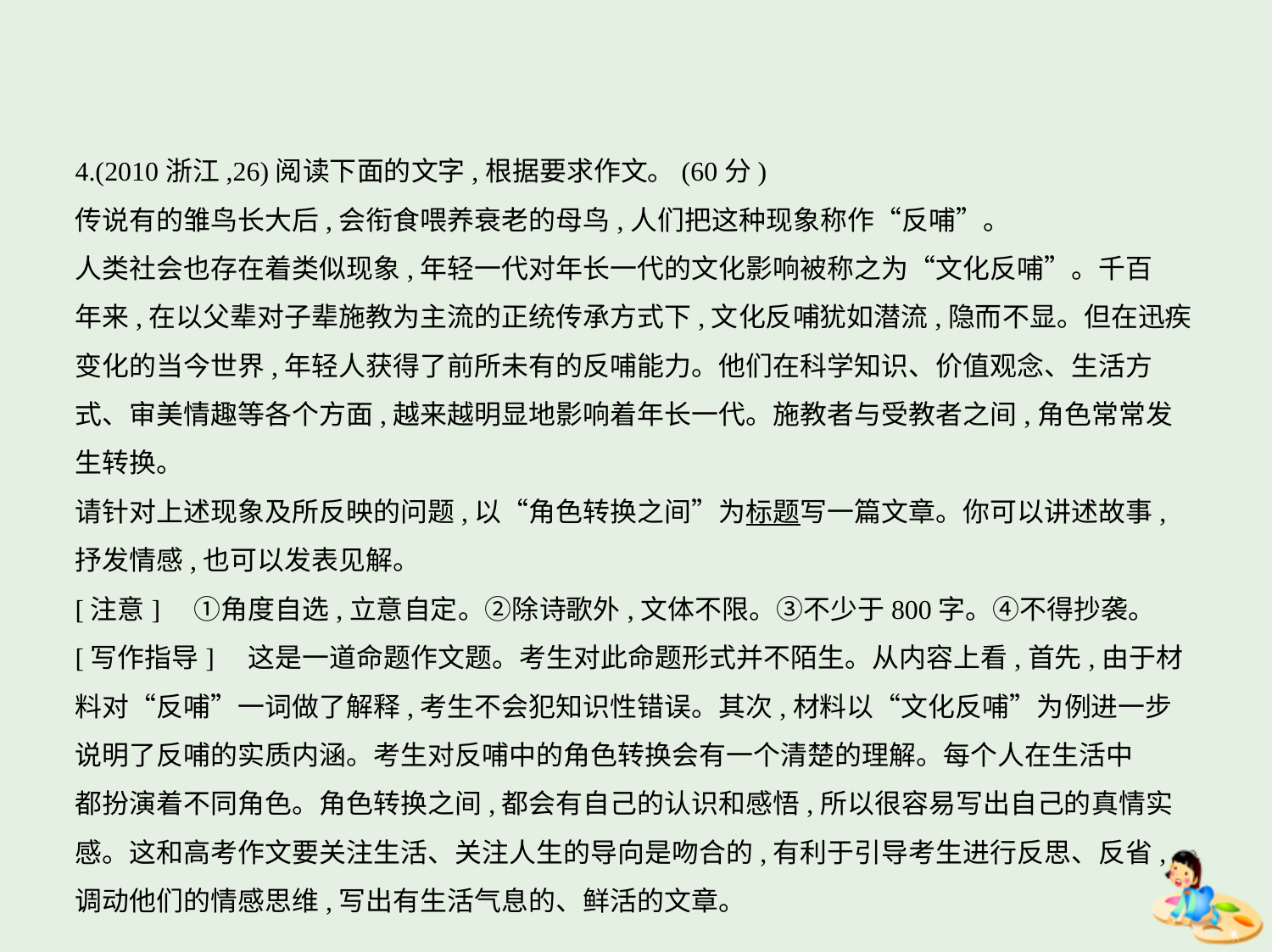

4.(2010浙江,26)阅读下面的文字,根据要求作文。(60分)
传说有的雏鸟长大后,会衔食喂养衰老的母鸟,人们把这种现象称作“反哺”。
人类社会也存在着类似现象,年轻一代对年长一代的文化影响被称之为“文化反哺”。千百
年来,在以父辈对子辈施教为主流的正统传承方式下,文化反哺犹如潜流,隐而不显。但在迅疾
变化的当今世界,年轻人获得了前所未有的反哺能力。他们在科学知识、价值观念、生活方
式、审美情趣等各个方面,越来越明显地影响着年长一代。施教者与受教者之间,角色常常发
生转换。
请针对上述现象及所反映的问题,以“角色转换之间”为标题写一篇文章。你可以讲述故事,
抒发情感,也可以发表见解。
[注意]　①角度自选,立意自定。②除诗歌外,文体不限。③不少于800字。④不得抄袭。
[写作指导]　这是一道命题作文题。考生对此命题形式并不陌生。从内容上看,首先,由于材
料对“反哺”一词做了解释,考生不会犯知识性错误。其次,材料以“文化反哺”为例进一步
说明了反哺的实质内涵。考生对反哺中的角色转换会有一个清楚的理解。每个人在生活中
都扮演着不同角色。角色转换之间,都会有自己的认识和感悟,所以很容易写出自己的真情实
感。这和高考作文要关注生活、关注人生的导向是吻合的,有利于引导考生进行反思、反省,
调动他们的情感思维,写出有生活气息的、鲜活的文章。